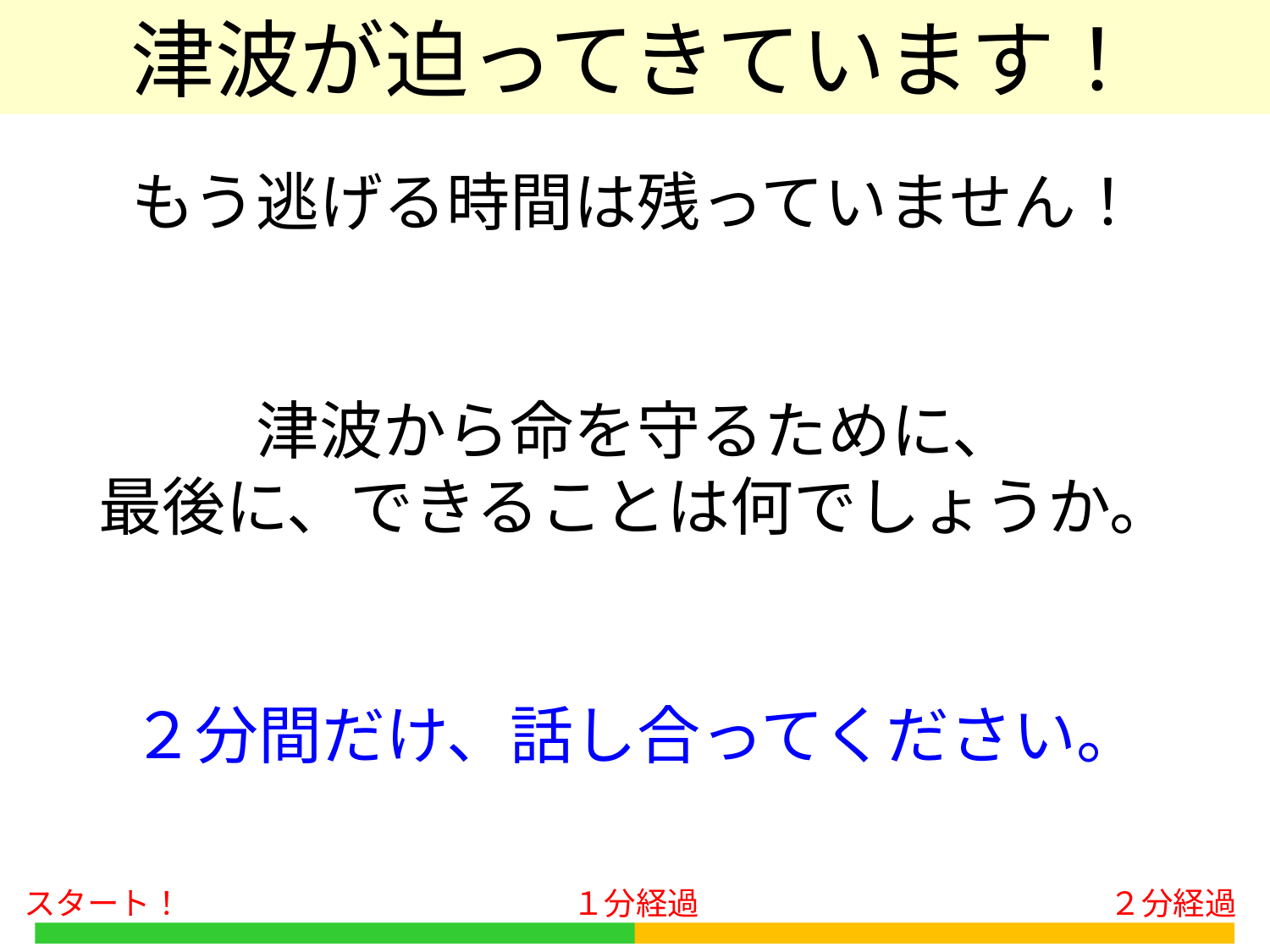

津波が迫ってきています！
もう逃げる時間は残っていません！

津波から命を守るために、
最後に、できることは何でしょうか。

２分間だけ、話し合ってください。
スタート！
１分経過
２分経過